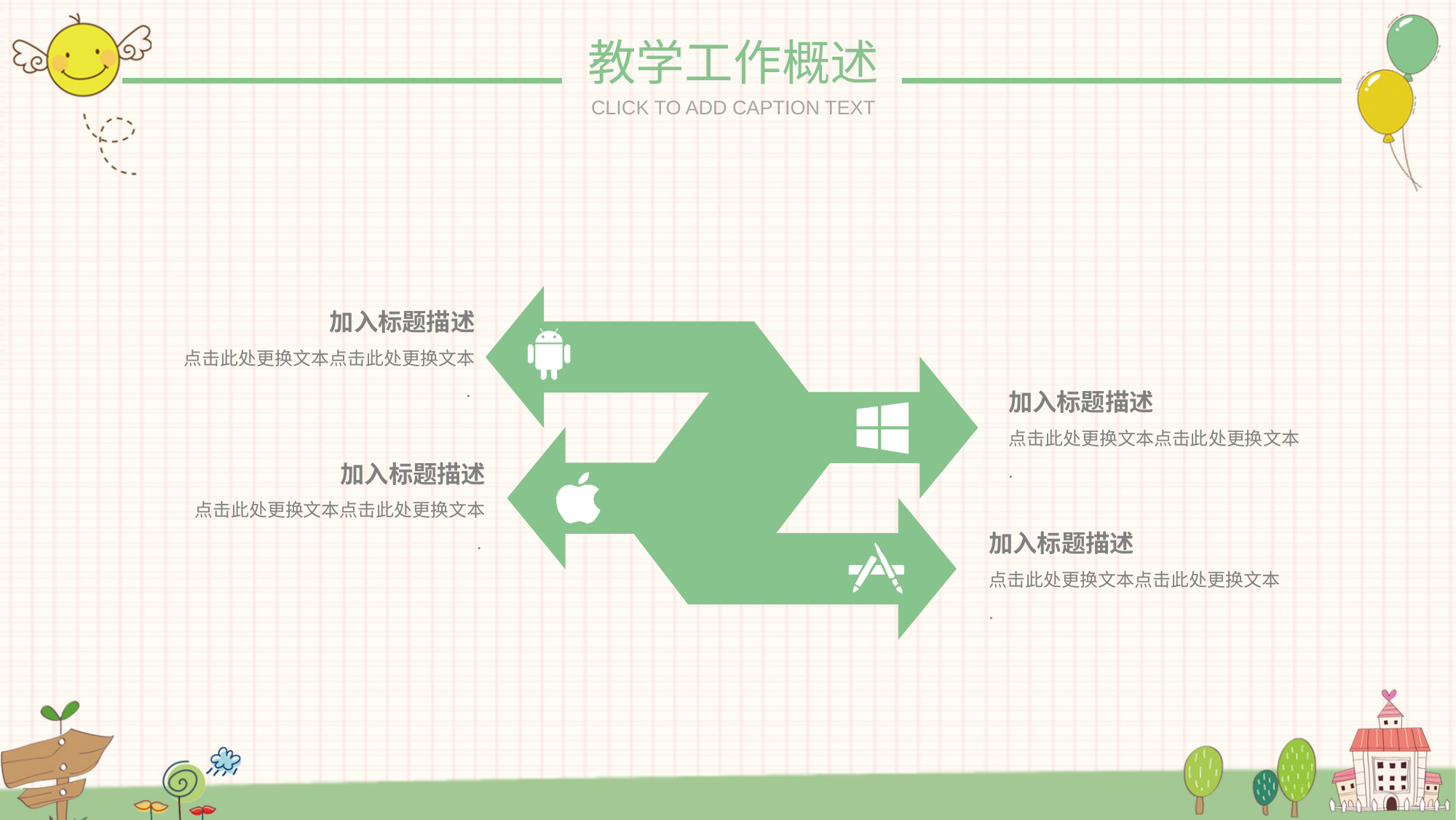

教学工作概述

CLICK TO ADD CAPTION TEXT
加入标题描述
点击此处更换文本点击此处更换文本
.

加入标题描述
点击此处更换文本点击此处更换文本
.

加入标题描述
点击此处更换文本点击此处更换文本
.

加入标题描述
点击此处更换文本点击此处更换文本
.